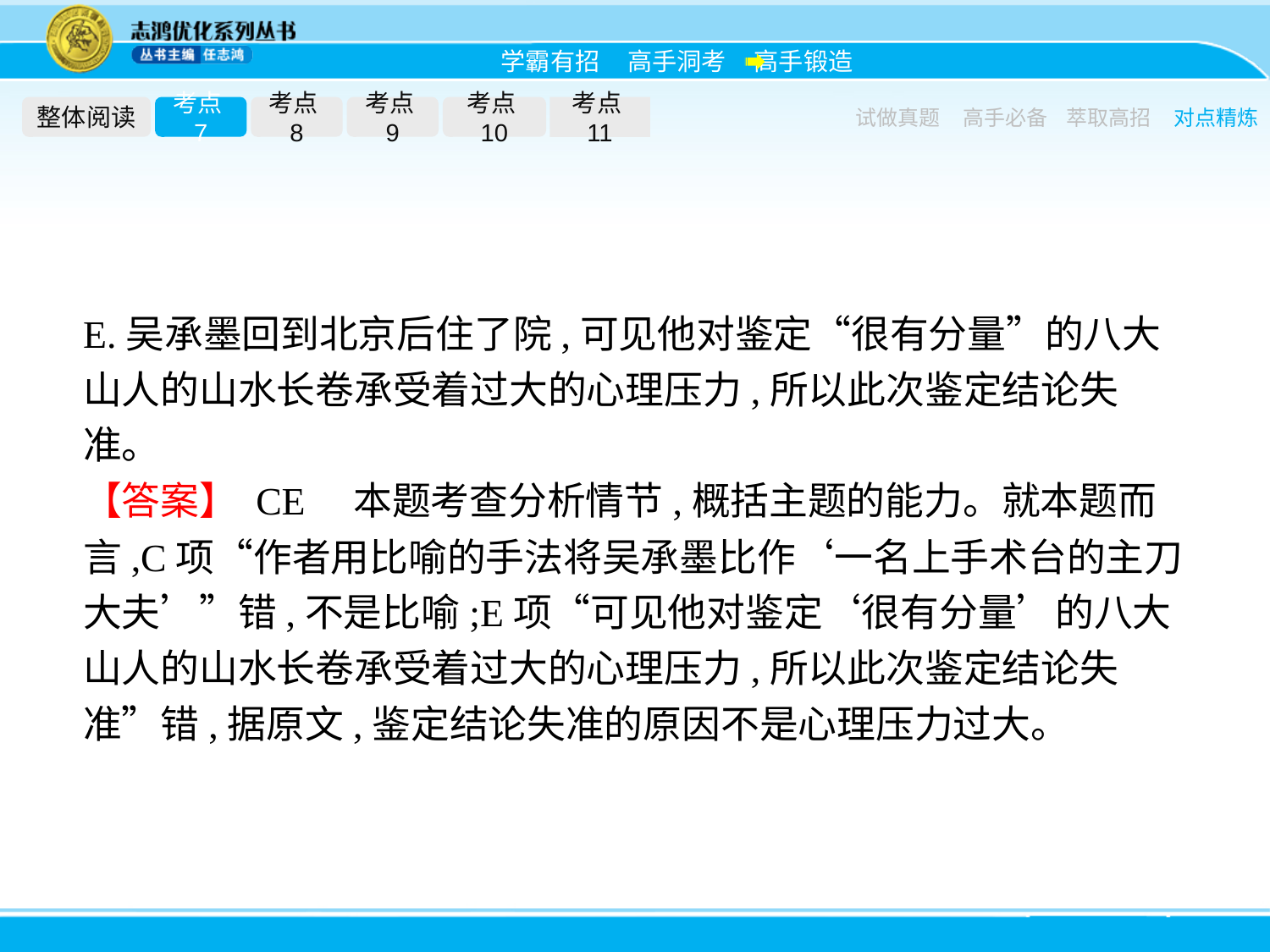

整体阅读
考点7
考点8
考点9
考点10
考点11
试做真题
高手必备
萃取高招
对点精炼
E.吴承墨回到北京后住了院,可见他对鉴定“很有分量”的八大山人的山水长卷承受着过大的心理压力,所以此次鉴定结论失准。
【答案】 CE　本题考查分析情节,概括主题的能力。就本题而言,C项“作者用比喻的手法将吴承墨比作‘一名上手术台的主刀大夫’”错,不是比喻;E项“可见他对鉴定‘很有分量’的八大山人的山水长卷承受着过大的心理压力,所以此次鉴定结论失准”错,据原文,鉴定结论失准的原因不是心理压力过大。